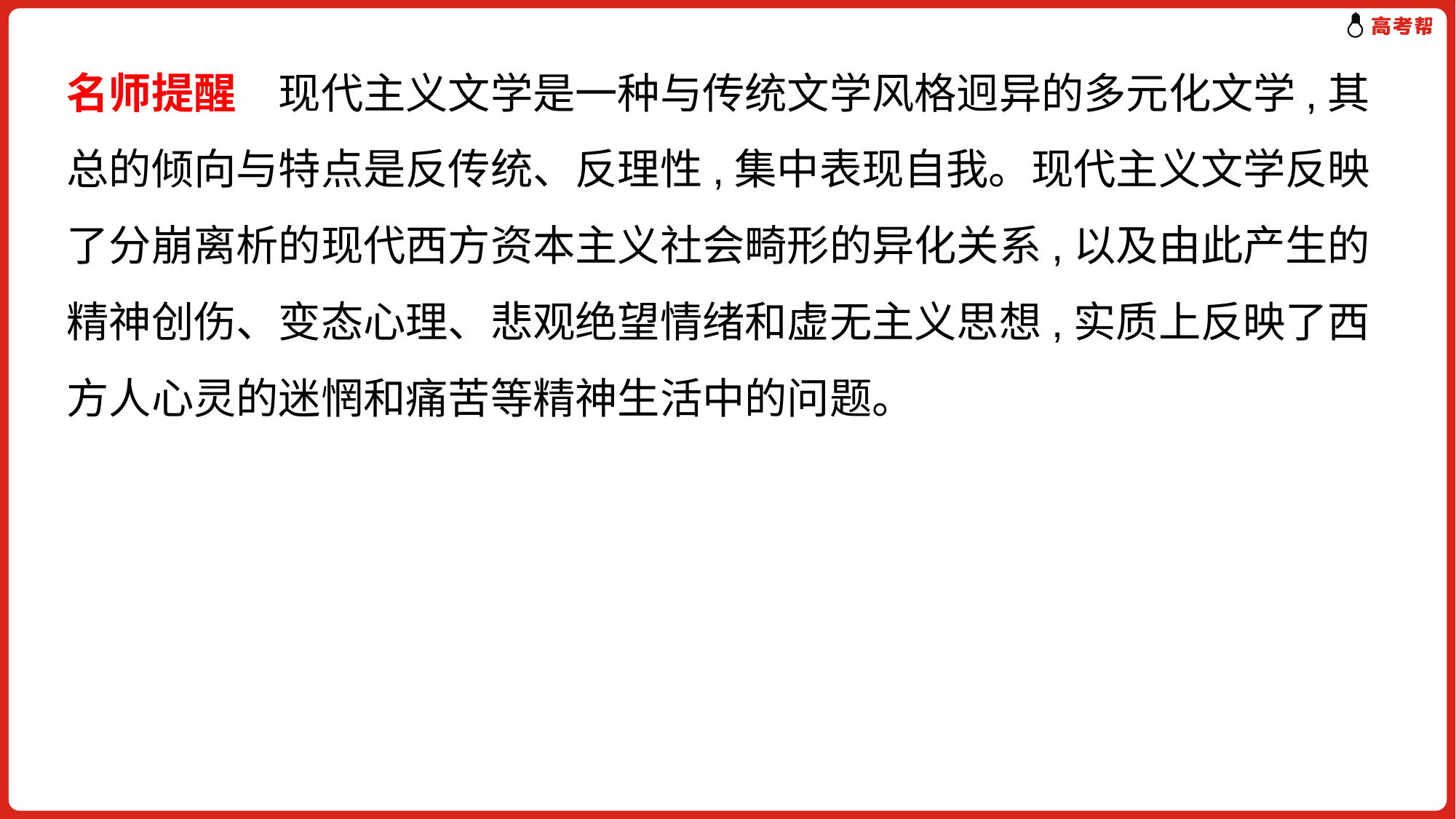

名师提醒　现代主义文学是一种与传统文学风格迥异的多元化文学,其总的倾向与特点是反传统、反理性,集中表现自我。现代主义文学反映了分崩离析的现代西方资本主义社会畸形的异化关系,以及由此产生的精神创伤、变态心理、悲观绝望情绪和虚无主义思想,实质上反映了西方人心灵的迷惘和痛苦等精神生活中的问题。